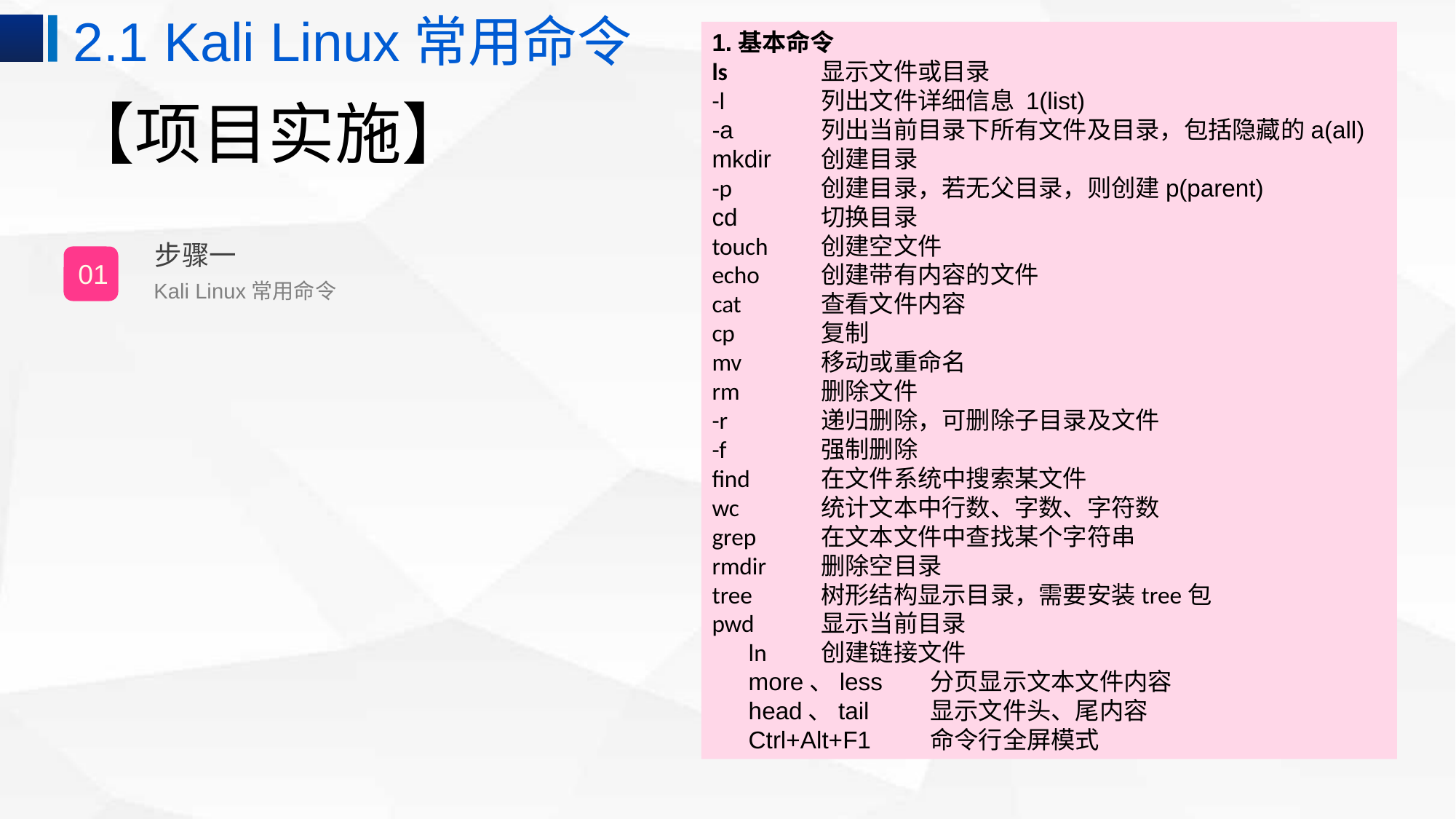

2.1 Kali Linux常用命令

1.基本命令ls	显示文件或目录-l	列出文件详细信息 1(list)-a	列出当前目录下所有文件及目录，包括隐藏的a(all)mkdir	创建目录-p	创建目录，若无父目录，则创建p(parent)cd	切换目录touch	创建空文件echo	创建带有内容的文件cat	查看文件内容cp	复制mv	移动或重命名rm	删除文件-r	递归删除，可删除子目录及文件-f	强制删除find	在文件系统中搜索某文件wc	统计文本中行数、字数、字符数grep	在文本文件中查找某个字符串rmdir	删除空目录tree	树形结构显示目录，需要安装tree包pwd	显示当前目录ln	创建链接文件
more、less	分页显示文本文件内容head、tail	显示文件头、尾内容Ctrl+Alt+F1	命令行全屏模式
# 【项目实施】
步骤一

01
Kali Linux常用命令